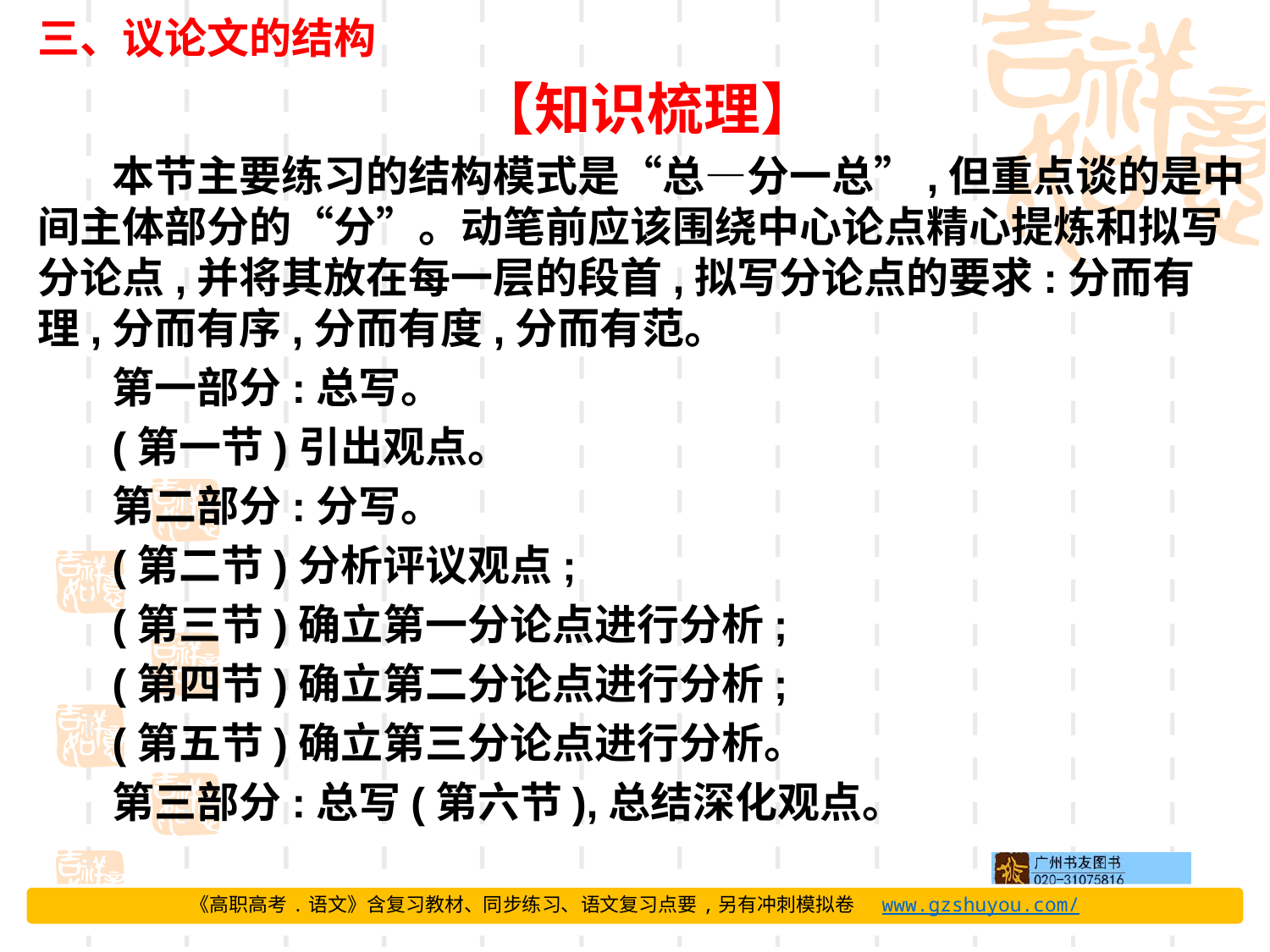

三、议论文的结构
【知识梳理】
本节主要练习的结构模式是“总—分一总”,但重点谈的是中间主体部分的“分”。动笔前应该围绕中心论点精心提炼和拟写分论点,并将其放在每一层的段首,拟写分论点的要求:分而有理,分而有序,分而有度,分而有范。
第一部分:总写。
(第一节)引出观点。
第二部分:分写。
(第二节)分析评议观点;
(第三节)确立第一分论点进行分析;
(第四节)确立第二分论点进行分析;
(第五节)确立第三分论点进行分析。
第三部分:总写(第六节),总结深化观点。